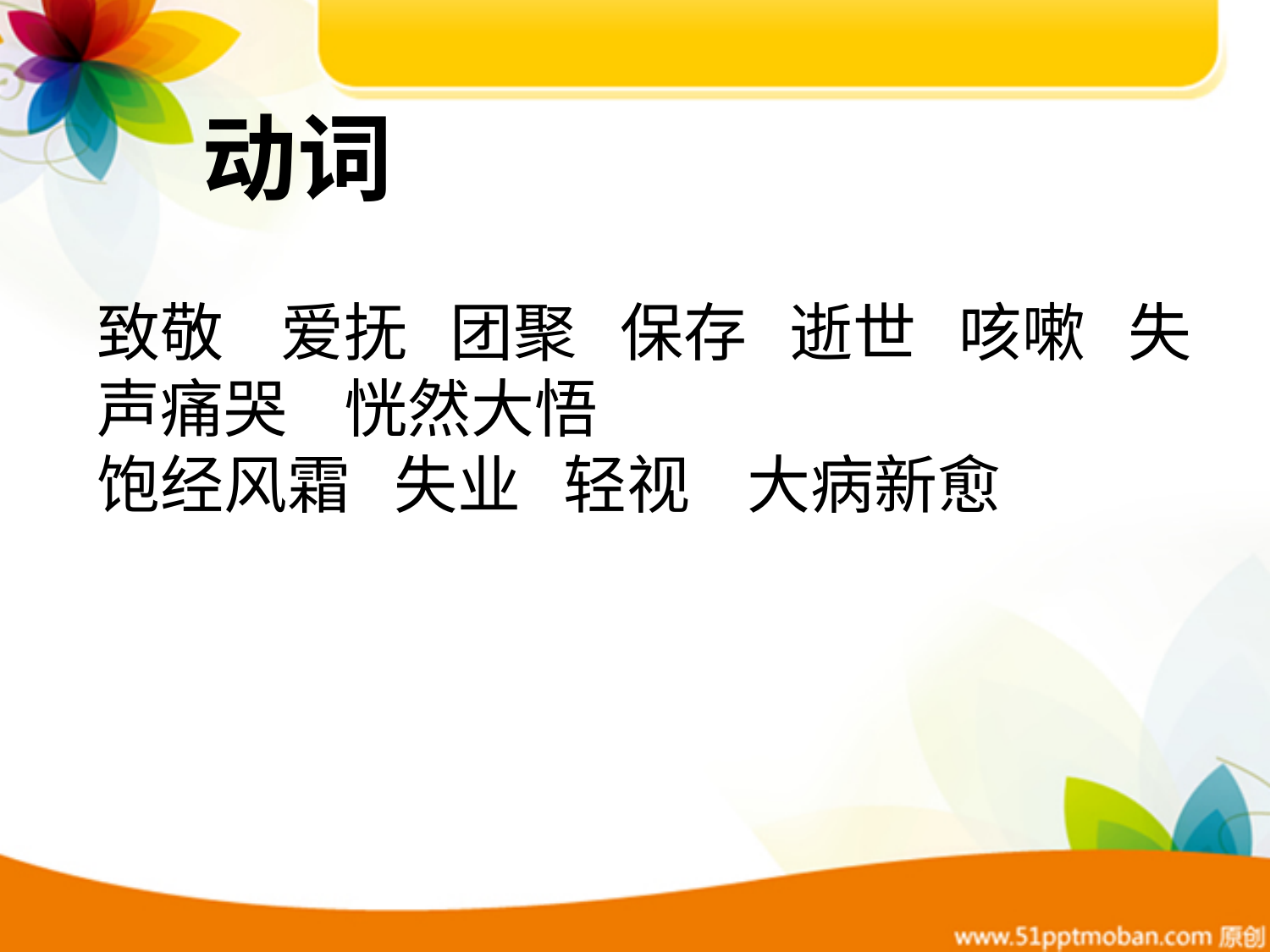

动词
致敬    爱抚   团聚   保存   逝世   咳嗽   失声痛哭    恍然大悟
饱经风霜   失业   轻视    大病新愈